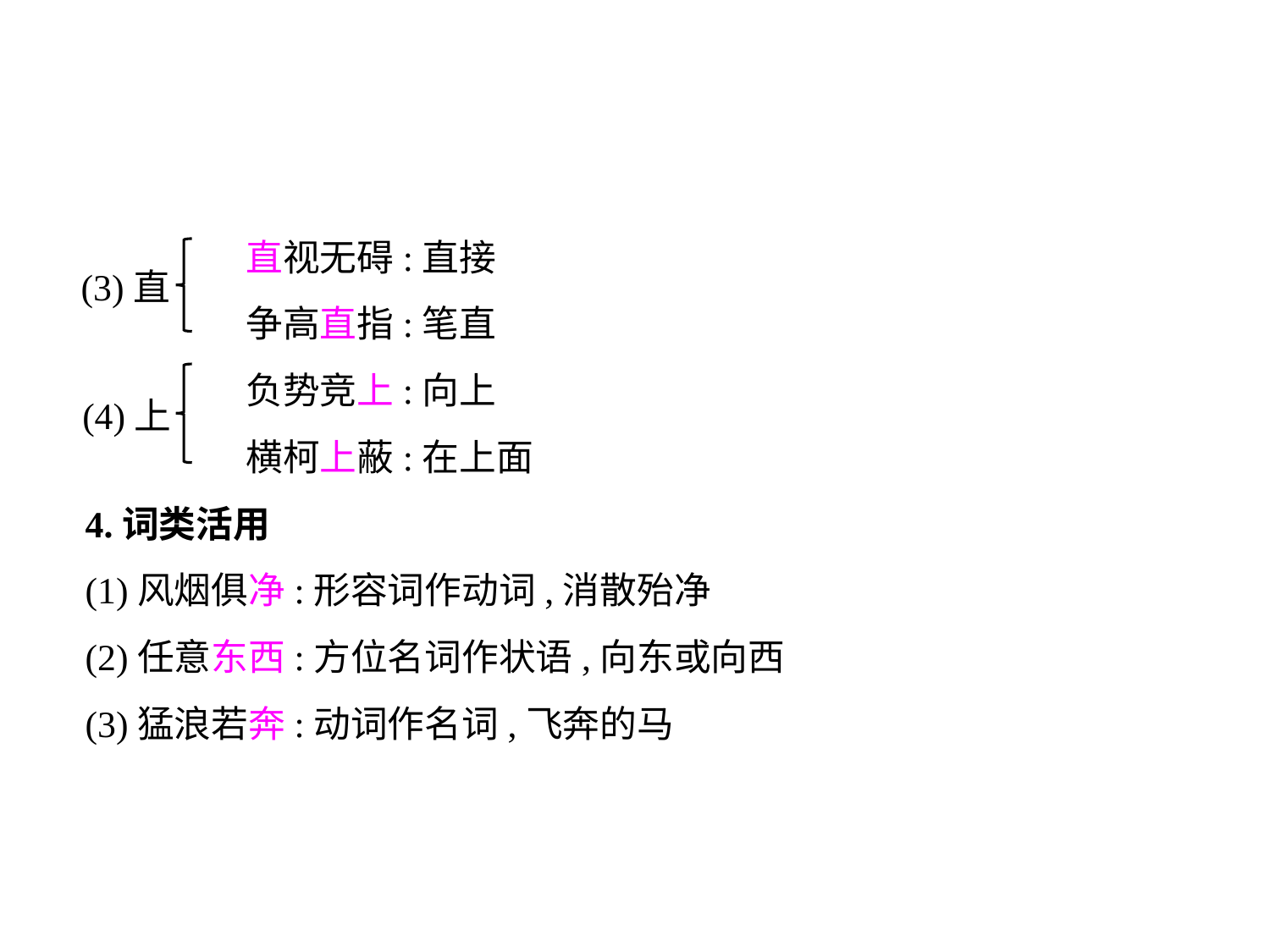

直视无碍:直接
	   争高直指:笔直
	   负势竞上:向上
	   横柯上蔽:在上面
4.词类活用
(1)风烟俱净:形容词作动词,消散殆净
(2)任意东西:方位名词作状语,向东或向西
(3)猛浪若奔:动词作名词,飞奔的马

(3)直

(4)上